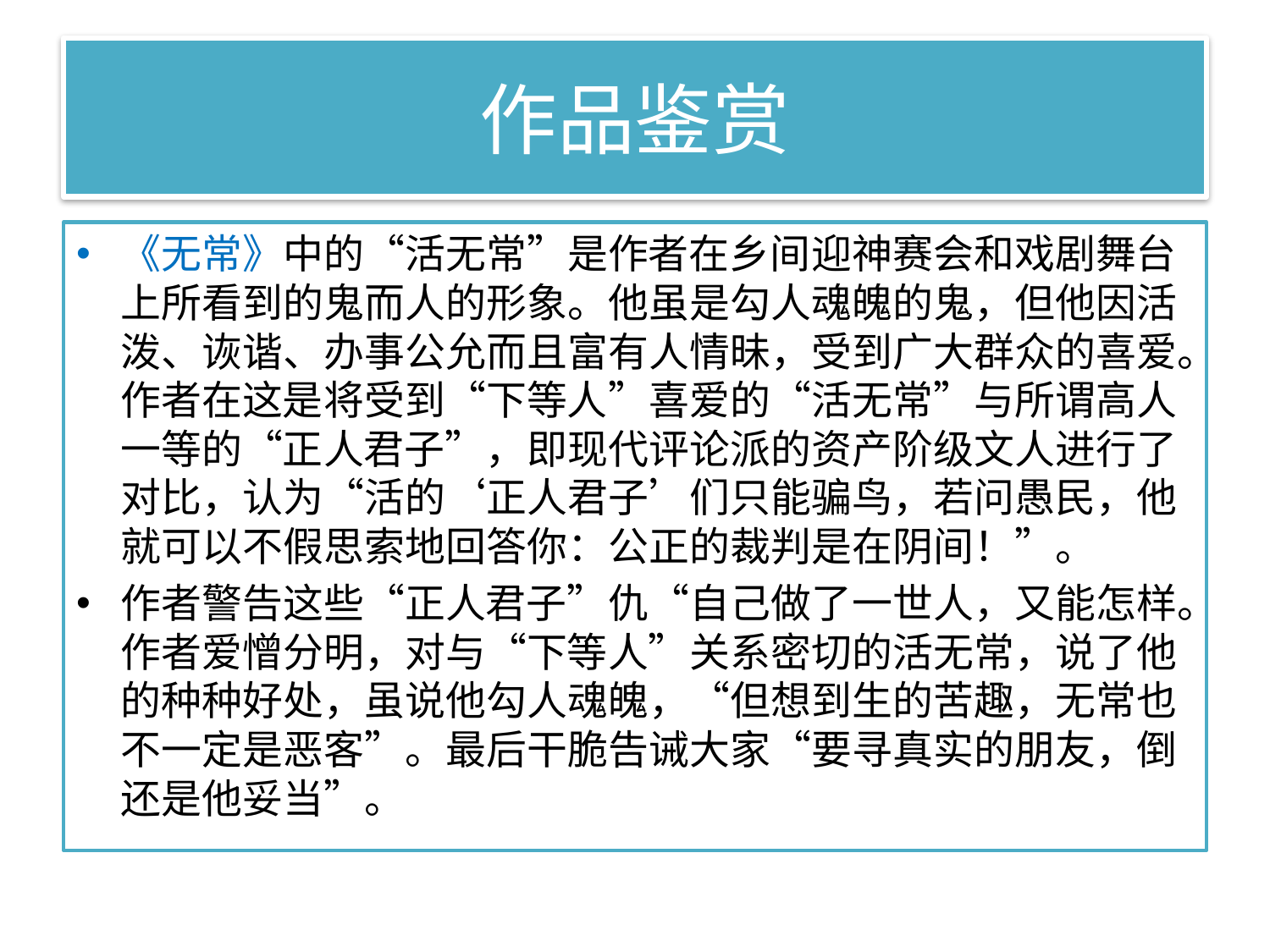

# 作品鉴赏
《无常》中的“活无常”是作者在乡间迎神赛会和戏剧舞台上所看到的鬼而人的形象。他虽是勾人魂魄的鬼，但他因活泼、诙谐、办事公允而且富有人情昧，受到广大群众的喜爱。作者在这是将受到“下等人”喜爱的“活无常”与所谓高人一等的“正人君子”，即现代评论派的资产阶级文人进行了对比，认为“活的‘正人君子’们只能骗鸟，若问愚民，他就可以不假思索地回答你：公正的裁判是在阴间！”。
作者警告这些“正人君子”仇“自己做了一世人，又能怎样。作者爱憎分明，对与“下等人”关系密切的活无常，说了他的种种好处，虽说他勾人魂魄，“但想到生的苦趣，无常也不一定是恶客”。最后干脆告诫大家“要寻真实的朋友，倒还是他妥当”。